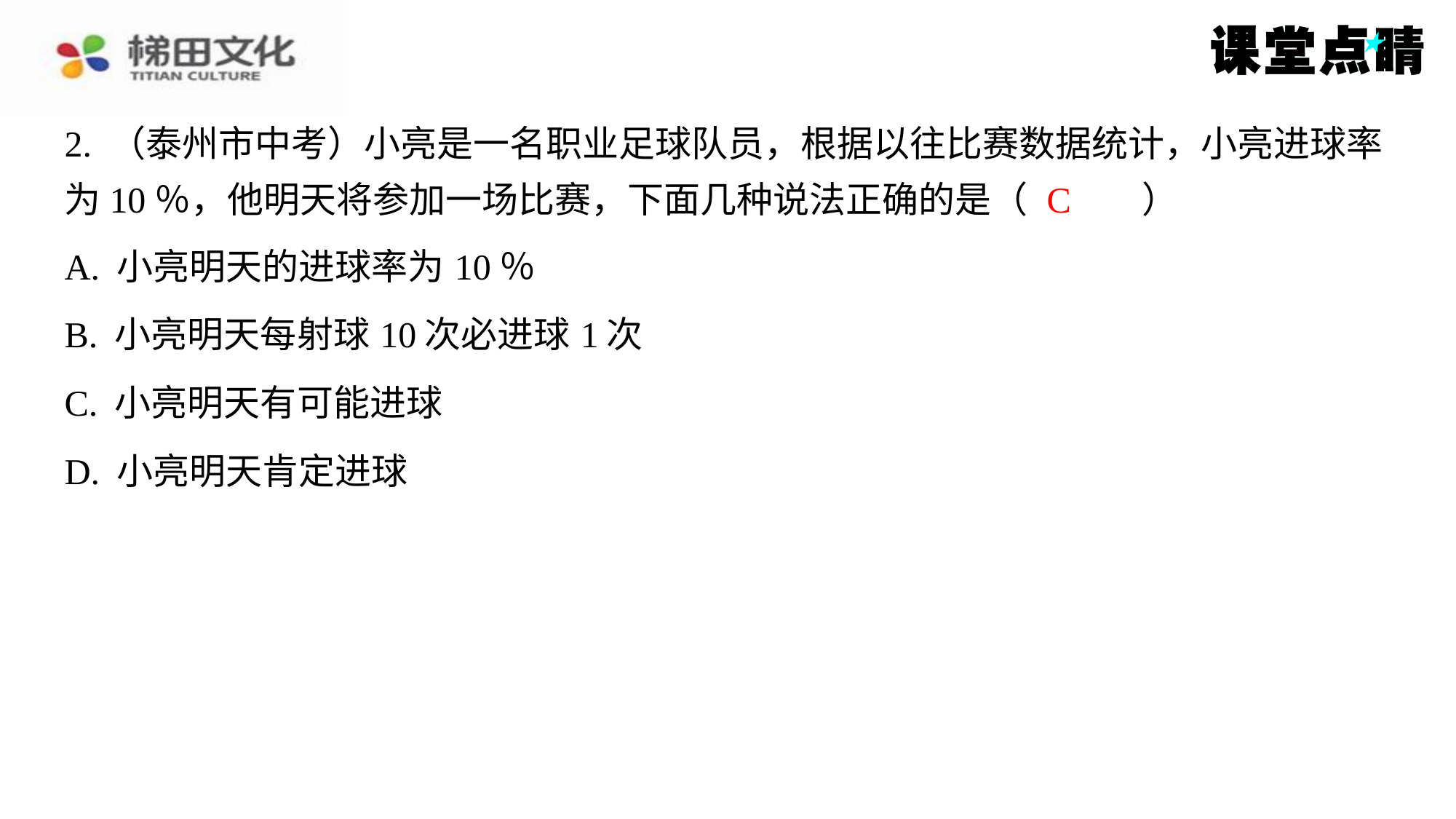

2. （泰州市中考）小亮是一名职业足球队员，根据以往比赛数据统计，小亮进球率
为10％，他明天将参加一场比赛，下面几种说法正确的是（　C　）
C
| A. 小亮明天的进球率为10％ |
| --- |
| B. 小亮明天每射球10次必进球1次 |
| C. 小亮明天有可能进球 |
| D. 小亮明天肯定进球 |